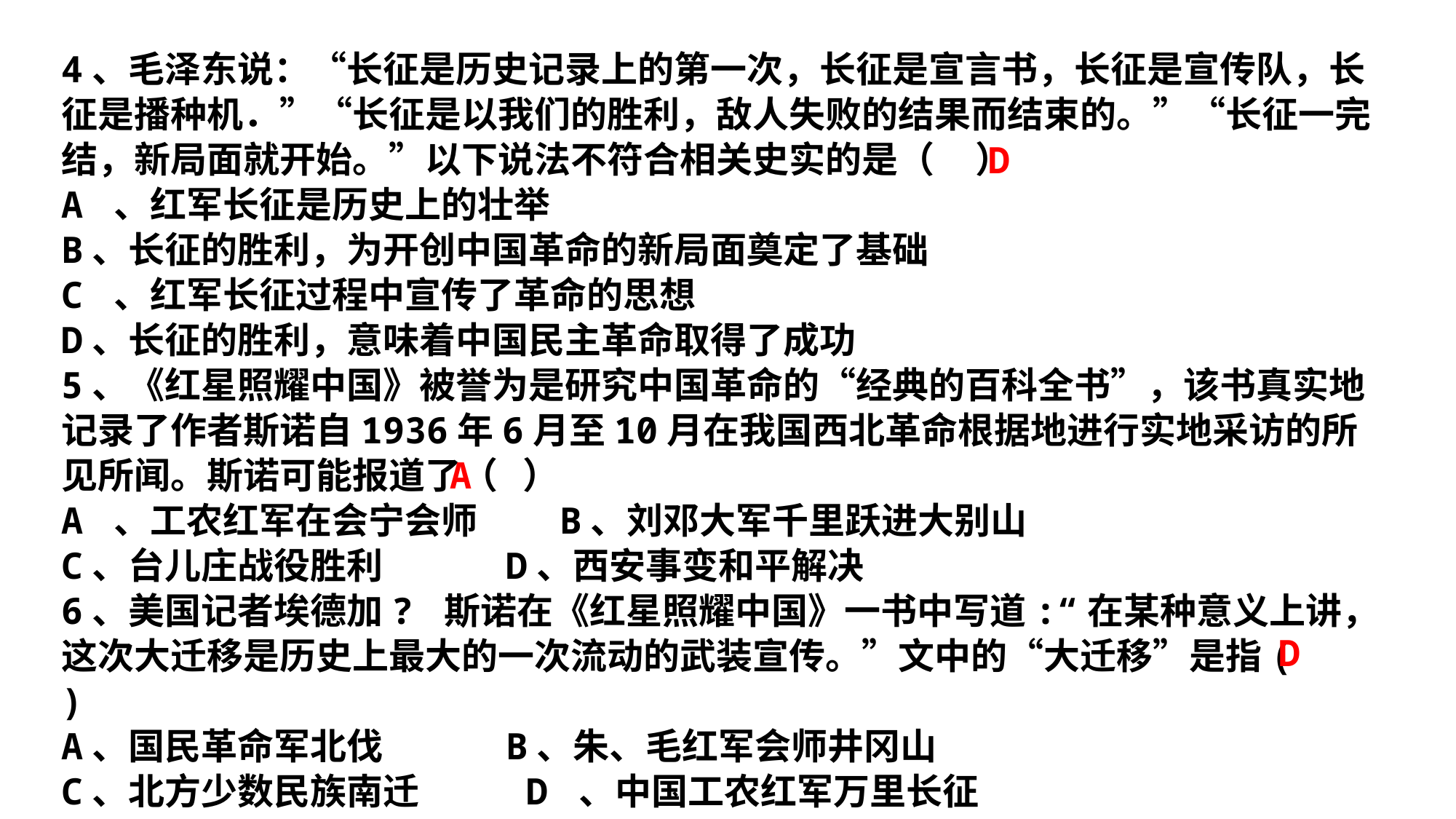

4、毛泽东说：“长征是历史记录上的第一次，长征是宣言书，长征是宣传队，长征是播种机．”“长征是以我们的胜利，敌人失败的结果而结束的。”“长征一完结，新局面就开始。”以下说法不符合相关史实的是（     ）
A 、红军长征是历史上的壮举
B、长征的胜利，为开创中国革命的新局面奠定了基础
C 、红军长征过程中宣传了革命的思想
D、长征的胜利，意味着中国民主革命取得了成功
5、《红星照耀中国》被誉为是研究中国革命的“经典的百科全书”，该书真实地记录了作者斯诺自1936年6月至10月在我国西北革命根据地进行实地采访的所见所闻。斯诺可能报道了（   ）
A 、工农红军在会宁会师         B、刘邓大军千里跃进大别山
C、台儿庄战役胜利              D、西安事变和平解决
6、美国记者埃德加? 斯诺在《红星照耀中国》一书中写道:“在某种意义上讲，这次大迁移是历史上最大的一次流动的武装宣传。”文中的“大迁移”是指(     )
A、国民革命军北伐              B、朱、毛红军会师井冈山
C、北方少数民族南迁            D 、中国工农红军万里长征
 D
A
D